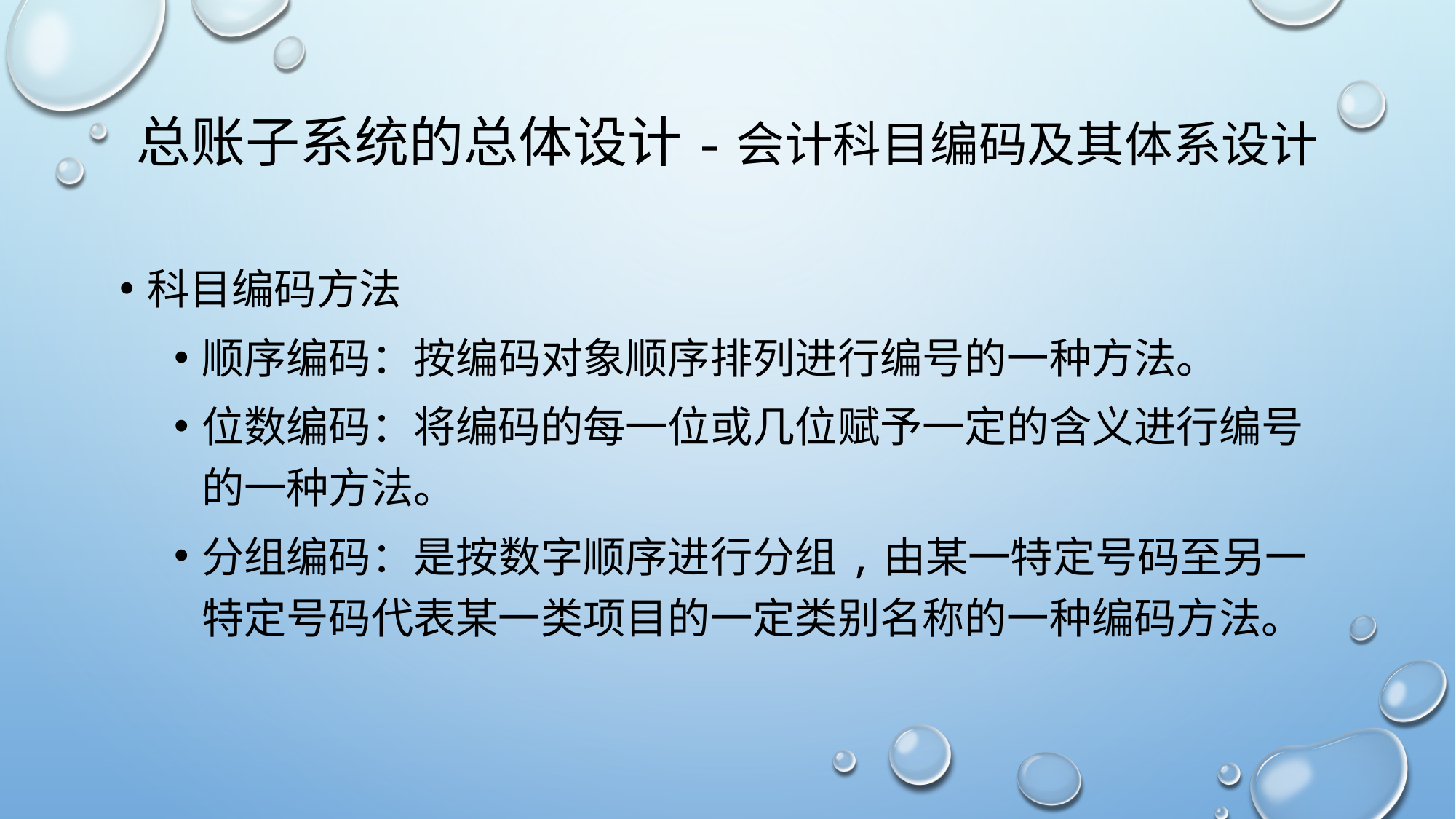

# 总账子系统的总体设计-会计科目编码及其体系设计
科目编码方法
顺序编码：按编码对象顺序排列进行编号的一种方法。
位数编码：将编码的每一位或几位赋予一定的含义进行编号的一种方法。
分组编码：是按数字顺序进行分组,由某一特定号码至另一特定号码代表某一类项目的一定类别名称的一种编码方法。